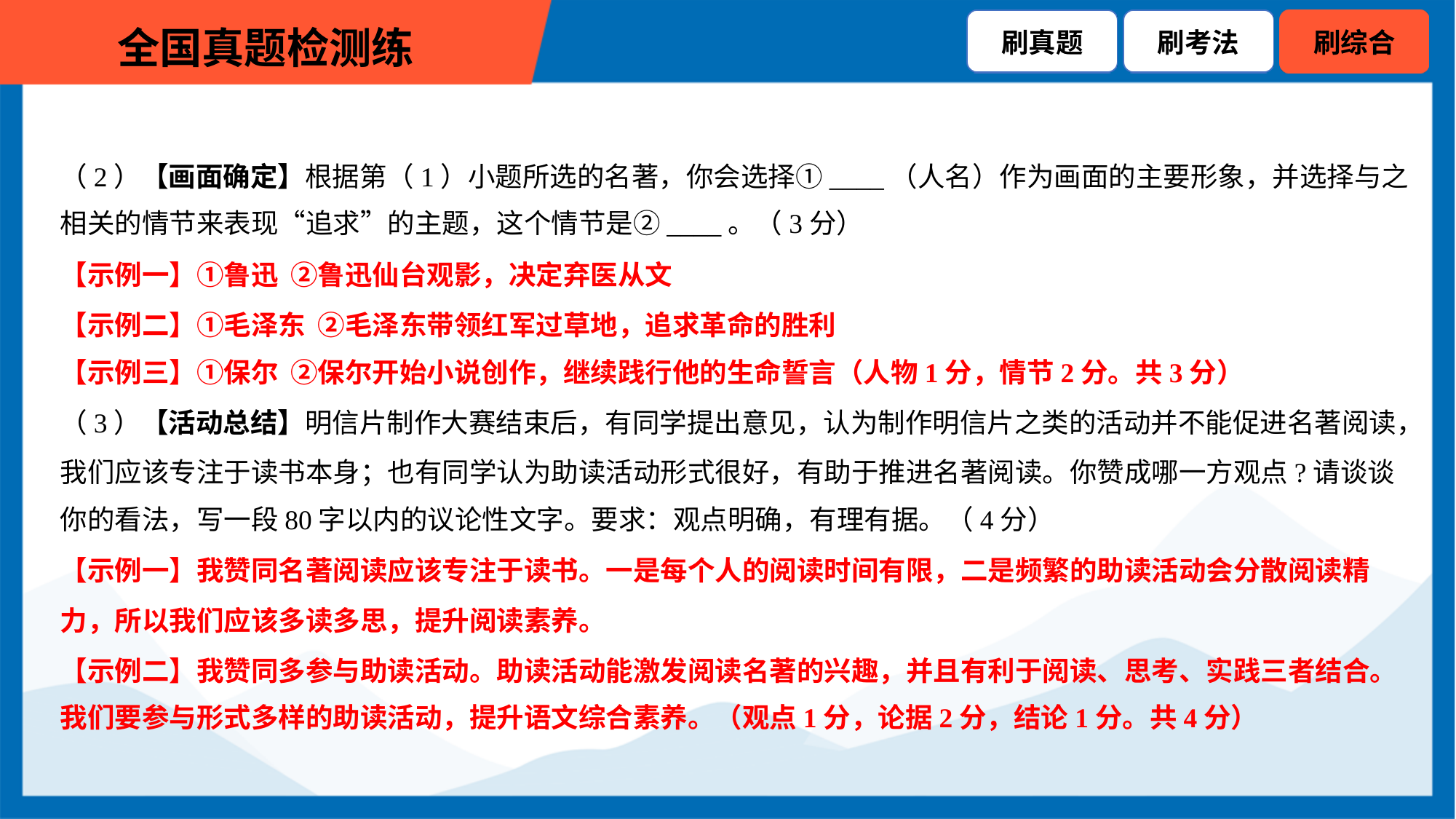

（2）【画面确定】根据第（1）小题所选的名著，你会选择①____（人名）作为画面的主要形象，并选择与之
相关的情节来表现“追求”的主题，这个情节是②____。（3分）
【示例一】①鲁迅  ②鲁迅仙台观影，决定弃医从文
【示例二】①毛泽东  ②毛泽东带领红军过草地，追求革命的胜利
【示例三】①保尔  ②保尔开始小说创作，继续践行他的生命誓言（人物1分，情节2分。共3分）
（3）【活动总结】明信片制作大赛结束后，有同学提出意见，认为制作明信片之类的活动并不能促进名著阅读，
我们应该专注于读书本身；也有同学认为助读活动形式很好，有助于推进名著阅读。你赞成哪一方观点?请谈谈
你的看法，写一段80字以内的议论性文字。要求：观点明确，有理有据。（4分）
【示例一】我赞同名著阅读应该专注于读书。一是每个人的阅读时间有限，二是频繁的助读活动会分散阅读精
力，所以我们应该多读多思，提升阅读素养。
【示例二】我赞同多参与助读活动。助读活动能激发阅读名著的兴趣，并且有利于阅读、思考、实践三者结合。
我们要参与形式多样的助读活动，提升语文综合素养。（观点1分，论据2分，结论1分。共4分）